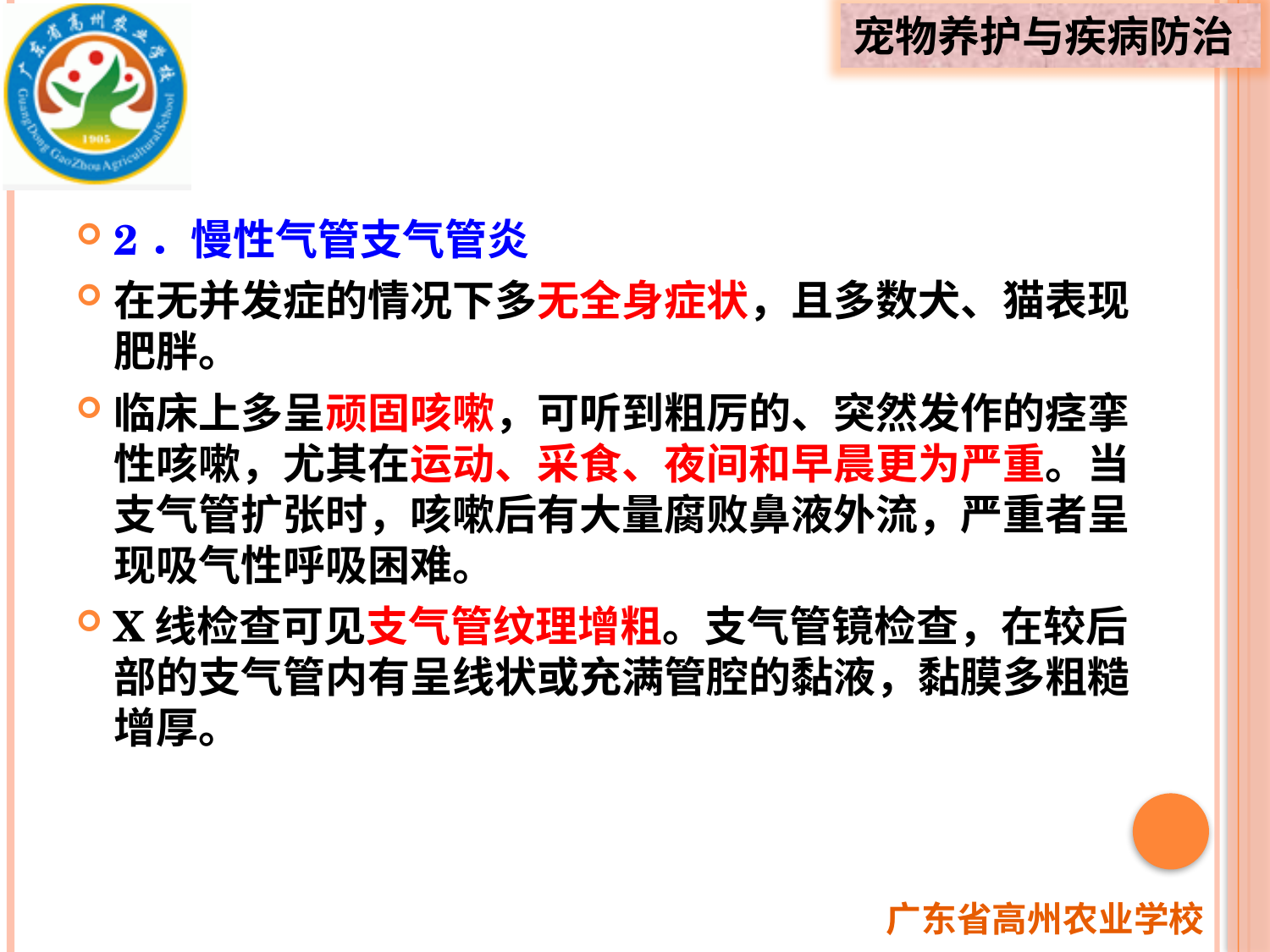

2．慢性气管支气管炎
在无并发症的情况下多无全身症状，且多数犬、猫表现肥胖。
临床上多呈顽固咳嗽，可听到粗厉的、突然发作的痉挛性咳嗽，尤其在运动、采食、夜间和早晨更为严重。当支气管扩张时，咳嗽后有大量腐败鼻液外流，严重者呈现吸气性呼吸困难。
X线检查可见支气管纹理增粗。支气管镜检查，在较后部的支气管内有呈线状或充满管腔的黏液，黏膜多粗糙增厚。